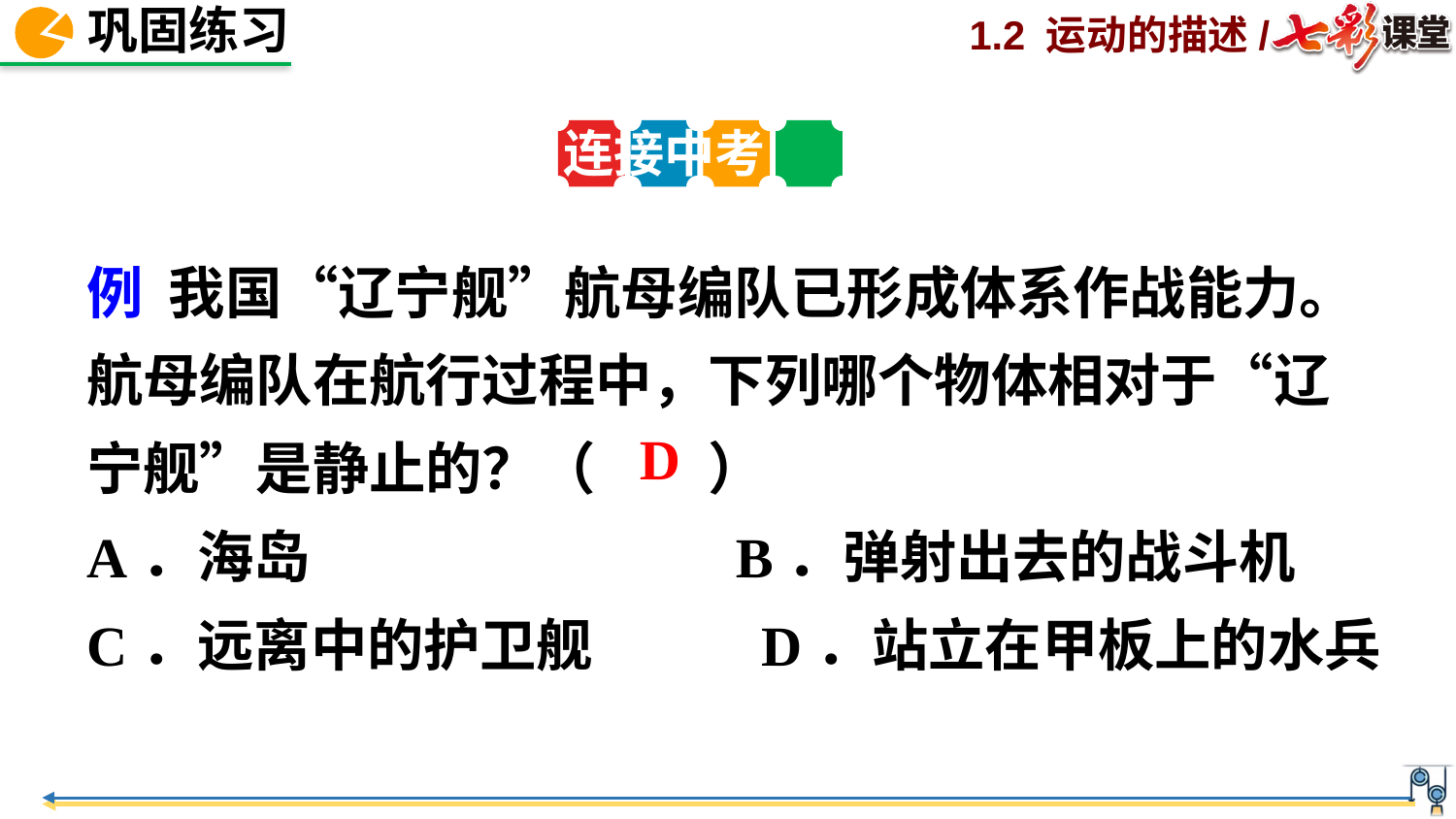

连接中考

例  我国“辽宁舰”航母编队已形成体系作战能力。航母编队在航行过程中，下列哪个物体相对于“辽宁舰”是静止的？（　　）
A．海岛                                B．弹射出去的战斗机
C．远离中的护卫舰            D．站立在甲板上的水兵
D